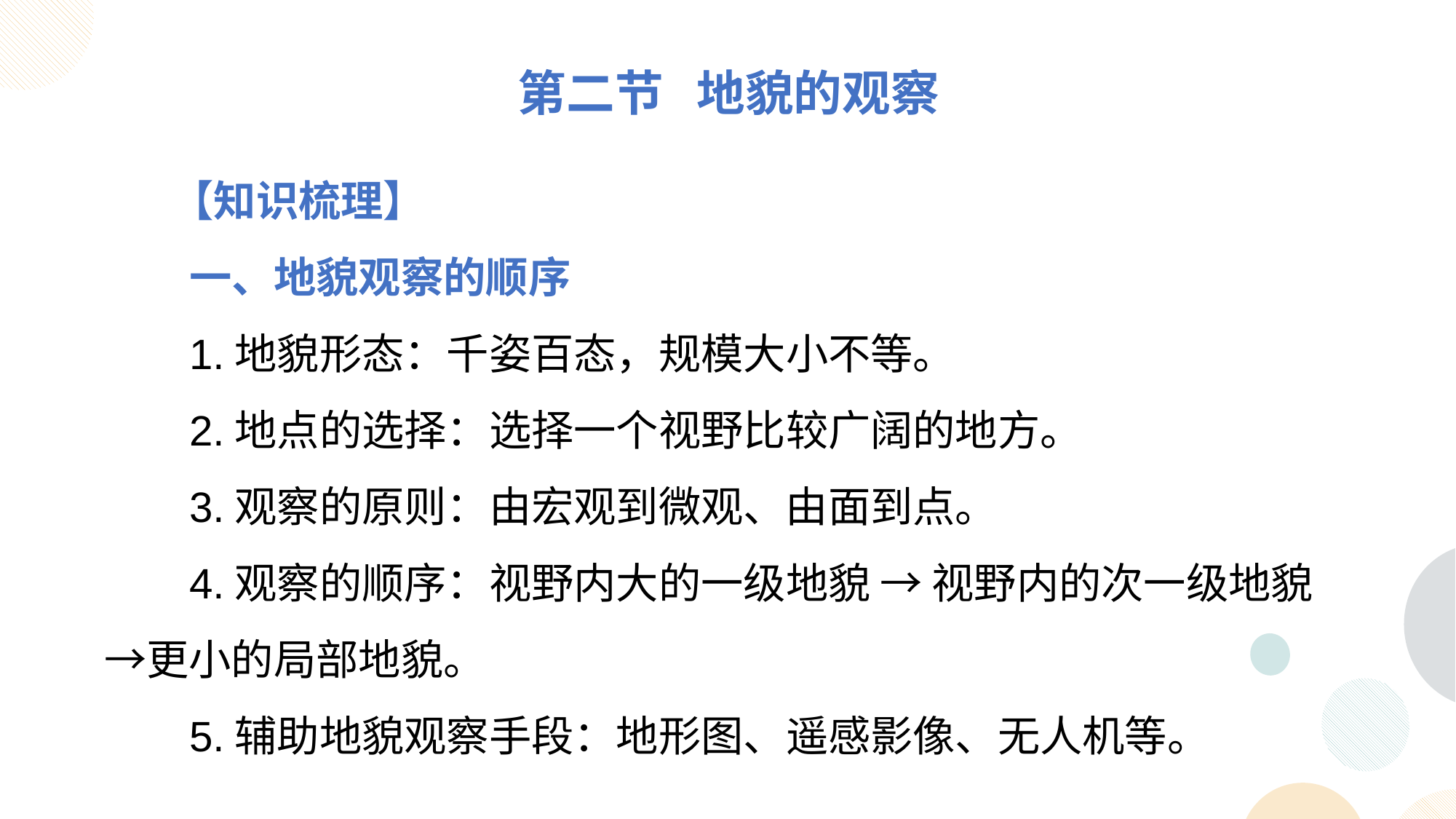

第二节   地貌的观察

 【知识梳理】
一、地貌观察的顺序
1.地貌形态：千姿百态，规模大小不等。
2.地点的选择：选择一个视野比较广阔的地方。
3.观察的原则：由宏观到微观、由面到点。
4.观察的顺序：视野内大的一级地貌 → 视野内的次一级地貌 →更小的局部地貌。
5.辅助地貌观察手段：地形图、遥感影像、无人机等。